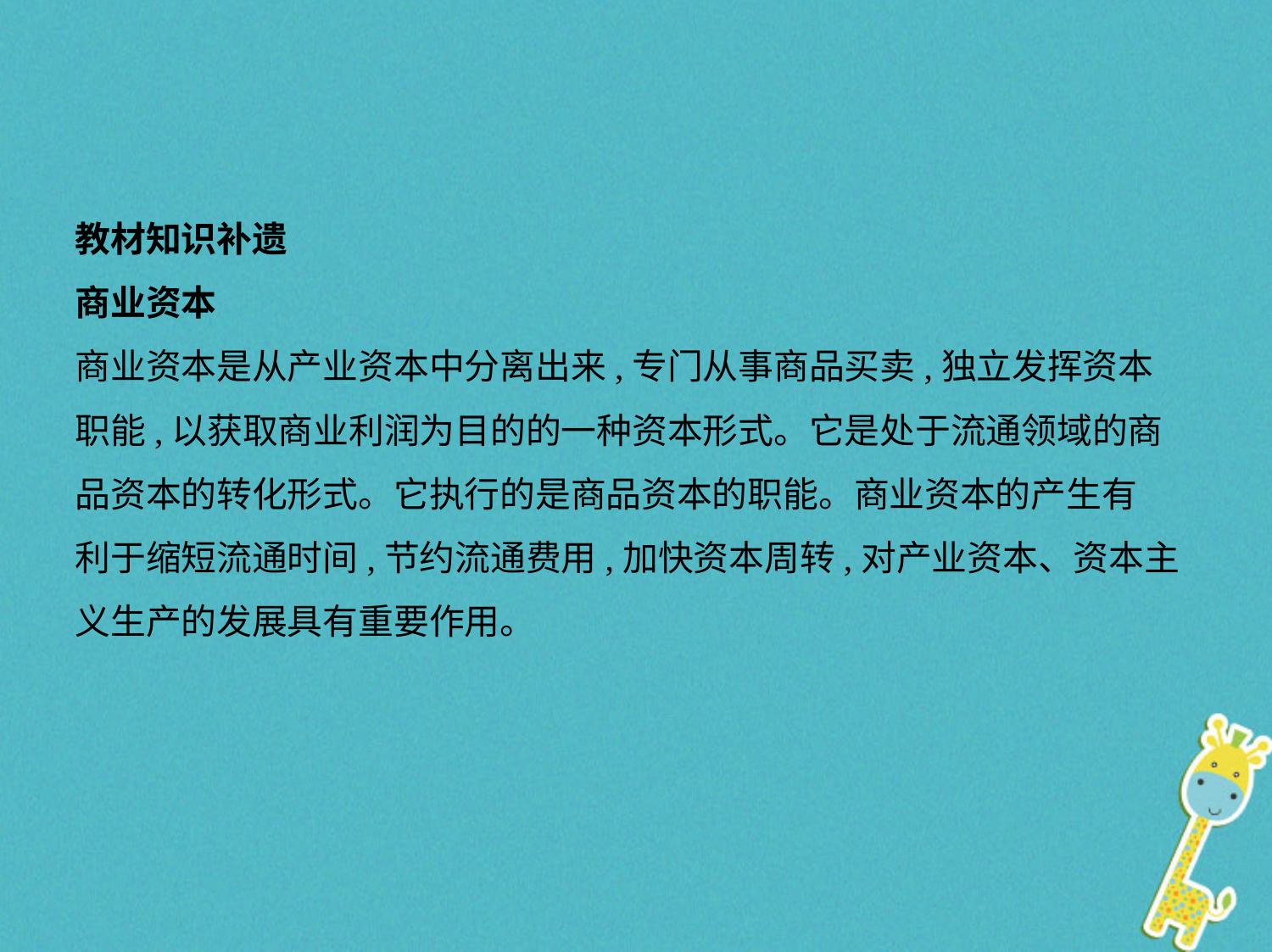

教材知识补遗
商业资本
商业资本是从产业资本中分离出来,专门从事商品买卖,独立发挥资本
职能,以获取商业利润为目的的一种资本形式。它是处于流通领域的商
品资本的转化形式。它执行的是商品资本的职能。商业资本的产生有
利于缩短流通时间,节约流通费用,加快资本周转,对产业资本、资本主
义生产的发展具有重要作用。